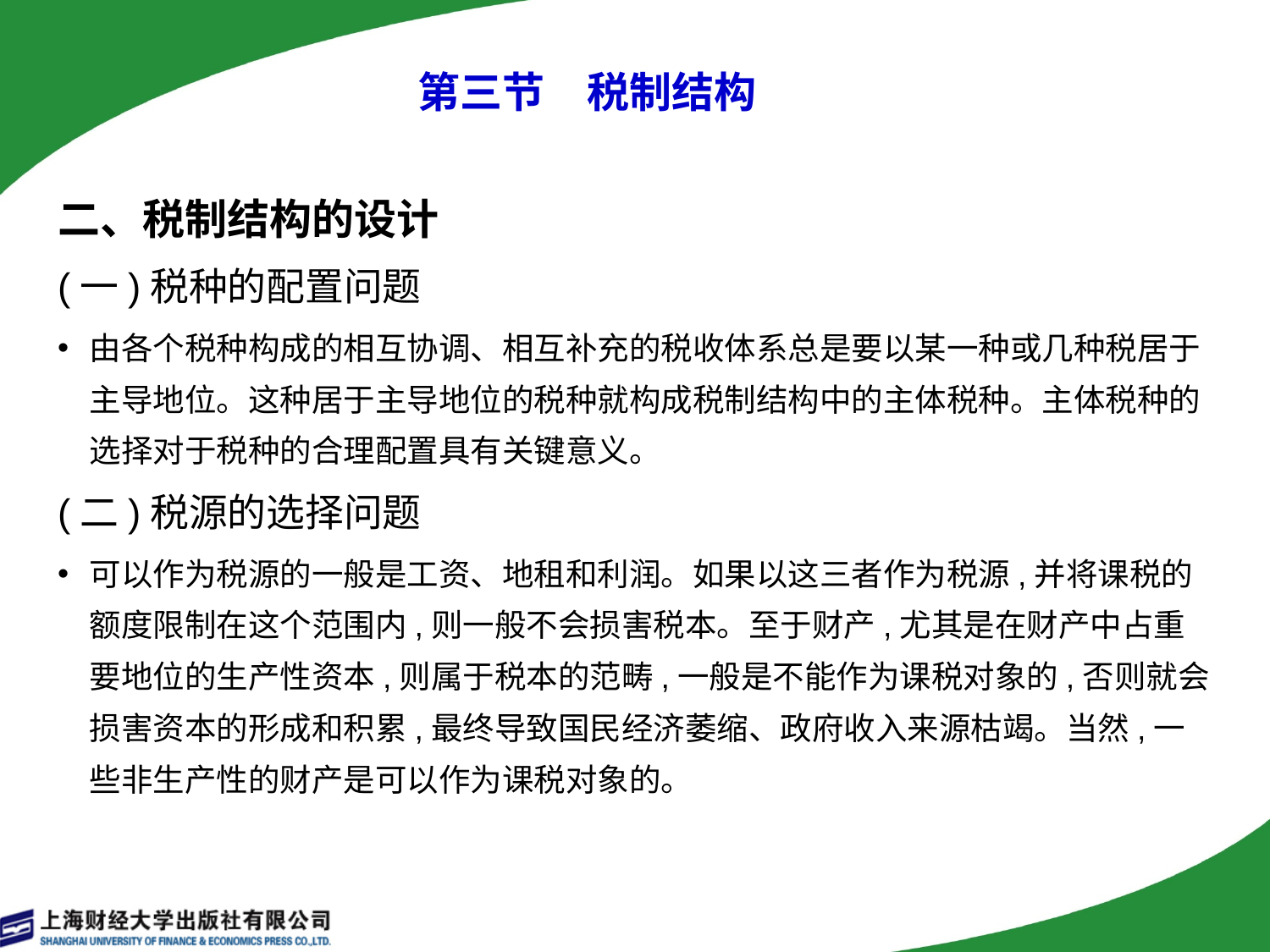

# 第三节　税制结构
二、税制结构的设计
(一)税种的配置问题
由各个税种构成的相互协调、相互补充的税收体系总是要以某一种或几种税居于主导地位。这种居于主导地位的税种就构成税制结构中的主体税种。主体税种的选择对于税种的合理配置具有关键意义。
(二)税源的选择问题
可以作为税源的一般是工资、地租和利润。如果以这三者作为税源,并将课税的额度限制在这个范围内,则一般不会损害税本。至于财产,尤其是在财产中占重要地位的生产性资本,则属于税本的范畴,一般是不能作为课税对象的,否则就会损害资本的形成和积累,最终导致国民经济萎缩、政府收入来源枯竭。当然,一些非生产性的财产是可以作为课税对象的。